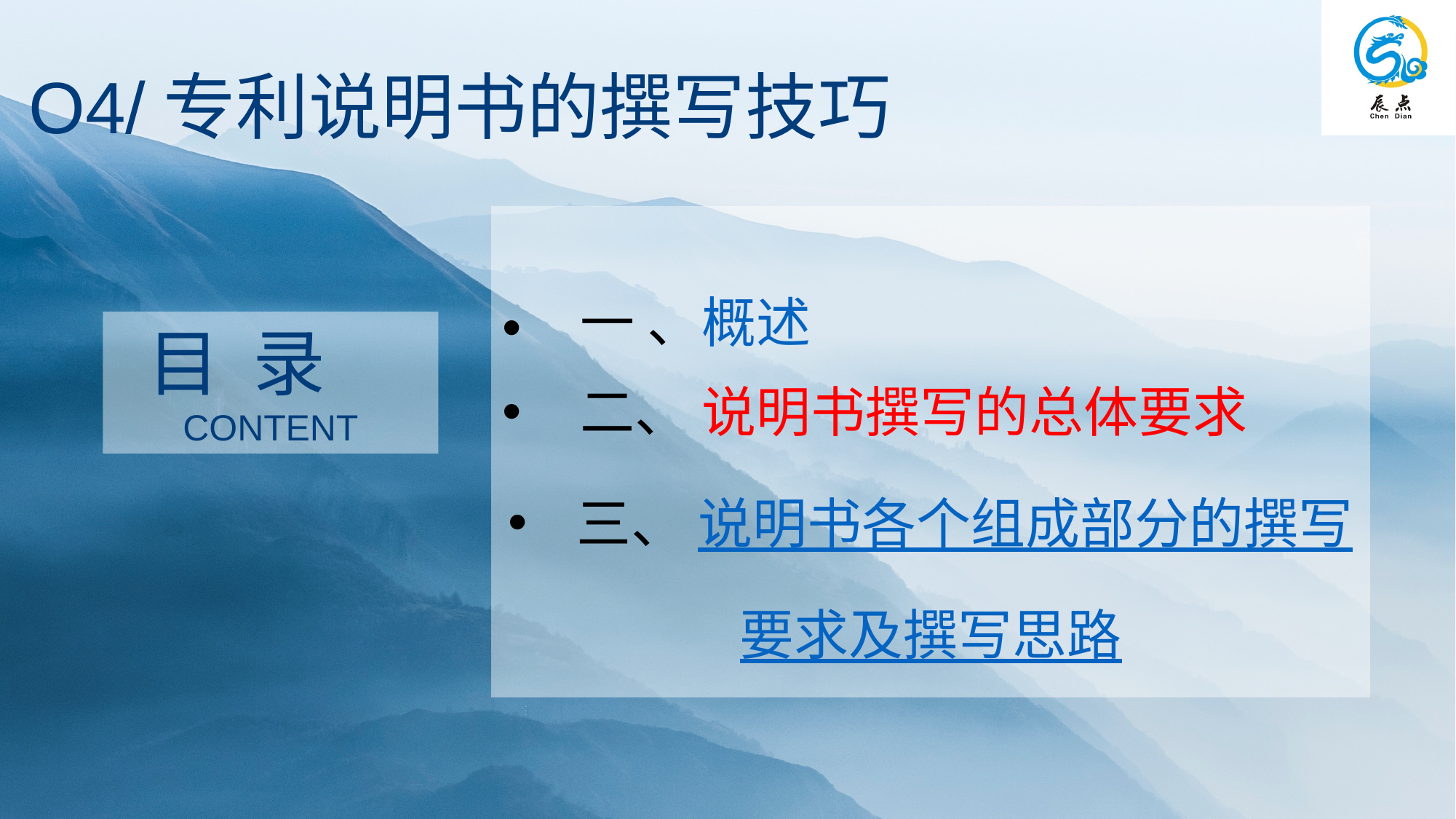

O4/专利说明书的撰写技巧

  一 、概述
  二、 说明书撰写的总体要求
三、 说明书各个组成部分的撰写
要求及撰写思路
 目  录
CONTENT
16